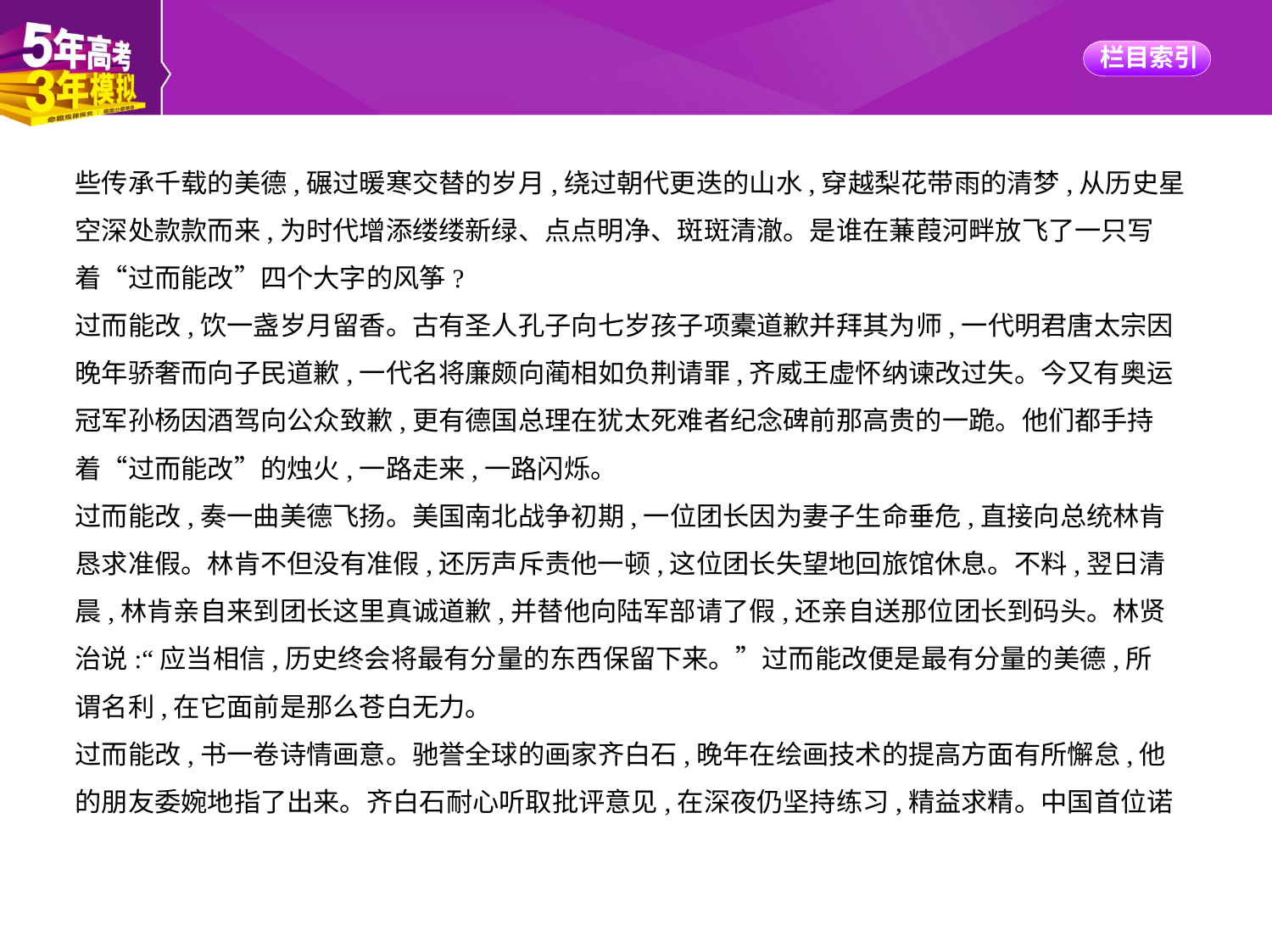

些传承千载的美德,碾过暖寒交替的岁月,绕过朝代更迭的山水,穿越梨花带雨的清梦,从历史星
空深处款款而来,为时代增添缕缕新绿、点点明净、斑斑清澈。是谁在蒹葭河畔放飞了一只写
着“过而能改”四个大字的风筝?
过而能改,饮一盏岁月留香。古有圣人孔子向七岁孩子项橐道歉并拜其为师,一代明君唐太宗因
晚年骄奢而向子民道歉,一代名将廉颇向蔺相如负荆请罪,齐威王虚怀纳谏改过失。今又有奥运
冠军孙杨因酒驾向公众致歉,更有德国总理在犹太死难者纪念碑前那高贵的一跪。他们都手持
着“过而能改”的烛火,一路走来,一路闪烁。
过而能改,奏一曲美德飞扬。美国南北战争初期,一位团长因为妻子生命垂危,直接向总统林肯
恳求准假。林肯不但没有准假,还厉声斥责他一顿,这位团长失望地回旅馆休息。不料,翌日清
晨,林肯亲自来到团长这里真诚道歉,并替他向陆军部请了假,还亲自送那位团长到码头。林贤
治说:“应当相信,历史终会将最有分量的东西保留下来。”过而能改便是最有分量的美德,所
谓名利,在它面前是那么苍白无力。
过而能改,书一卷诗情画意。驰誉全球的画家齐白石,晚年在绘画技术的提高方面有所懈怠,他
的朋友委婉地指了出来。齐白石耐心听取批评意见,在深夜仍坚持练习,精益求精。中国首位诺